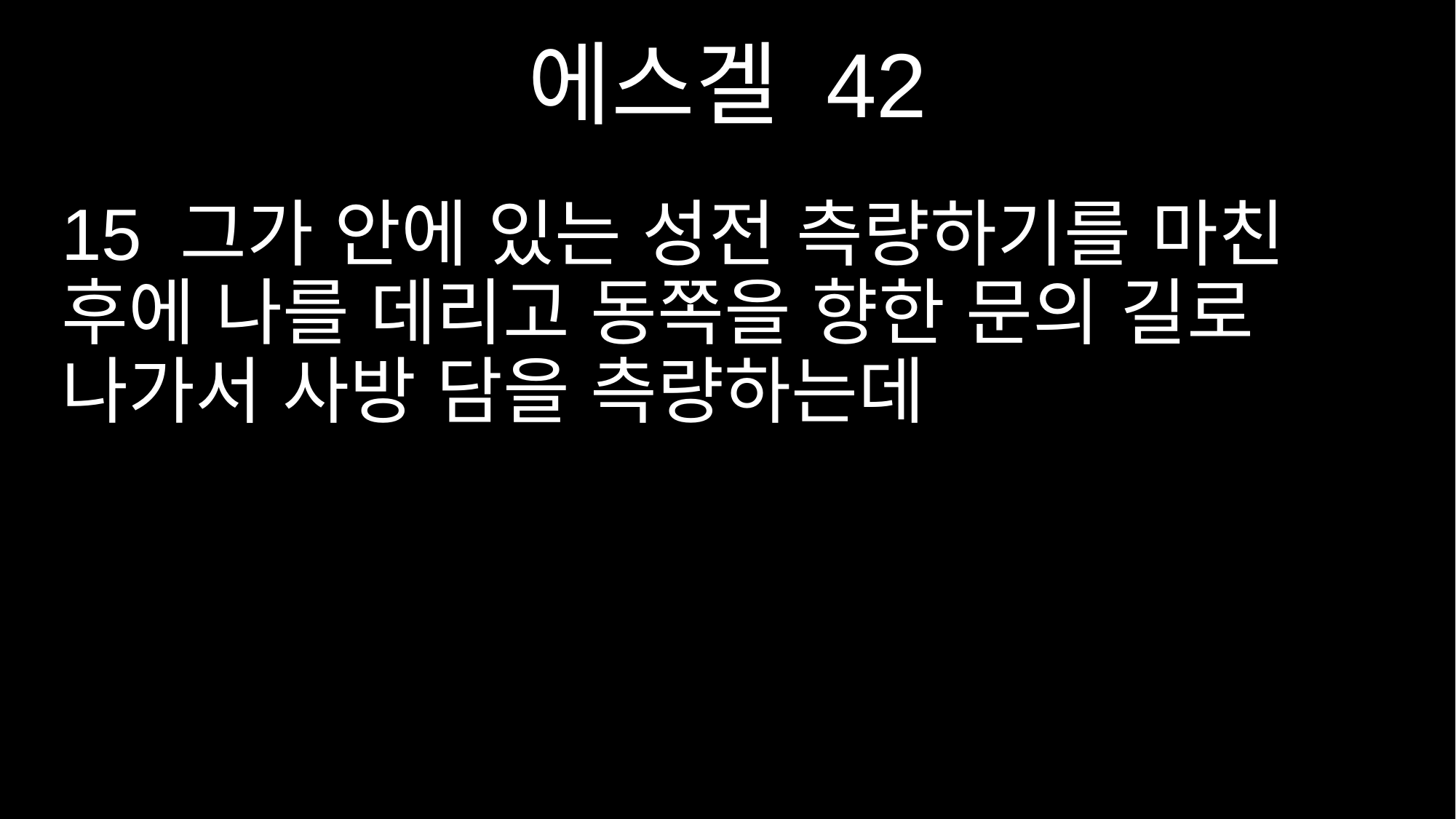

에스겔 42
15 그가 안에 있는 성전 측량하기를 마친 후에 나를 데리고 동쪽을 향한 문의 길로 나가서 사방 담을 측량하는데